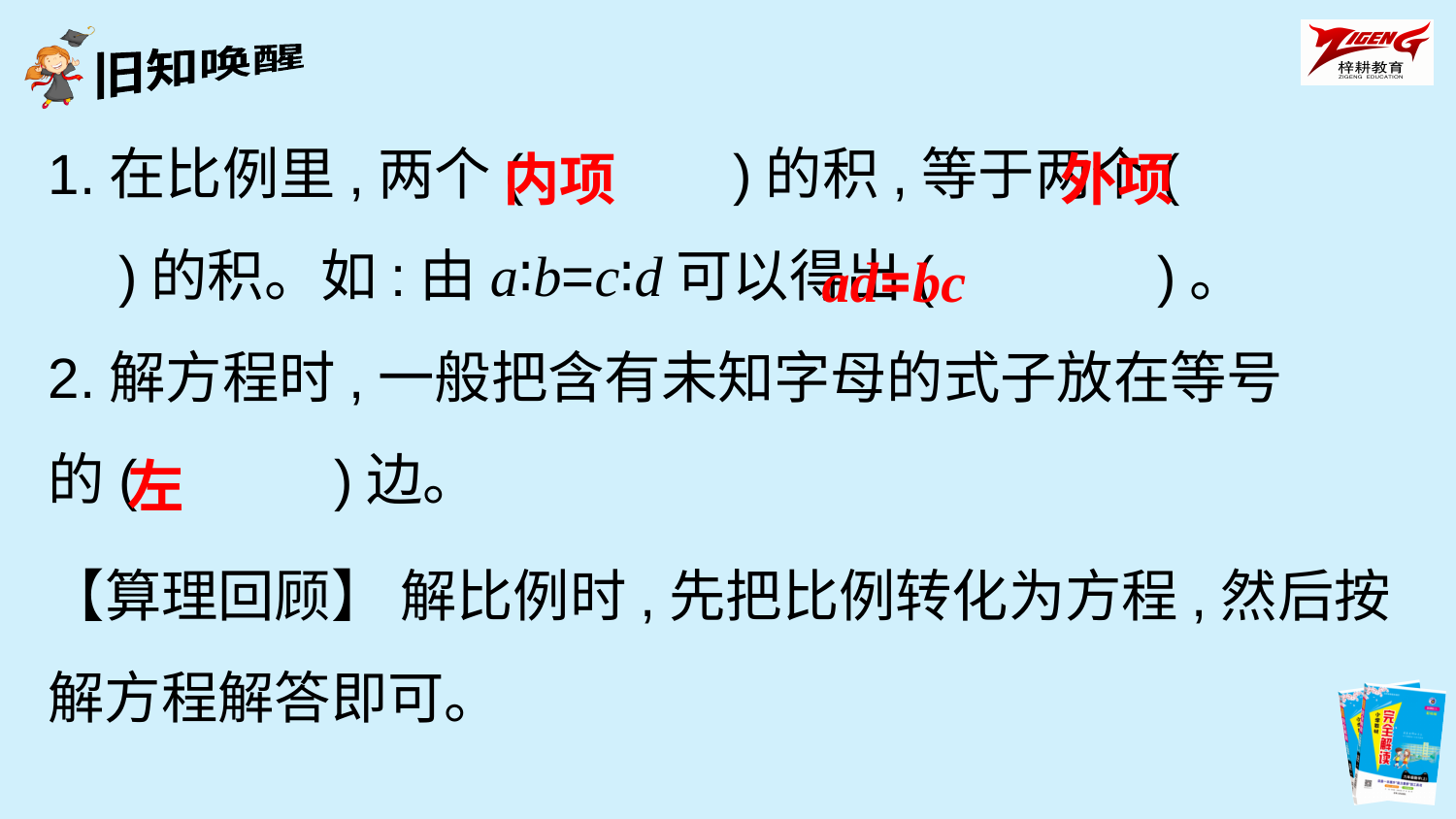

1.在比例里,两个(　　 　)的积,等于两个( 　　　)的积。如:由a∶b=c∶d可以得出(　　  　)。
2.解方程时,一般把含有未知字母的式子放在等号的(　　　)边。
内项
外项
ad=bc
左
【算理回顾】 解比例时,先把比例转化为方程,然后按解方程解答即可。